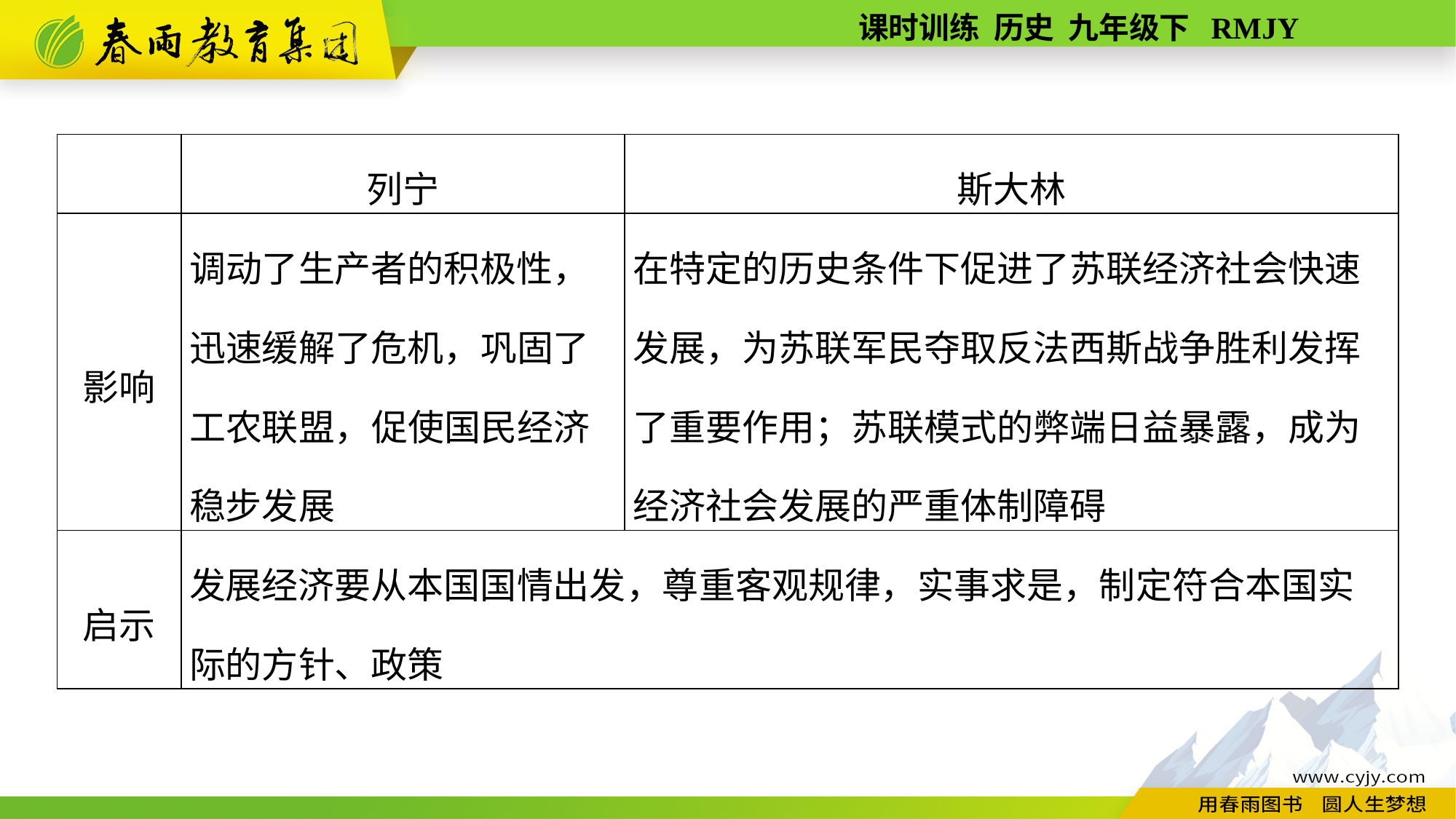

|  | 列宁 | 斯大林 |
| --- | --- | --- |
| 影响 | 调动了生产者的积极性，迅速缓解了危机，巩固了工农联盟，促使国民经济稳步发展 | 在特定的历史条件下促进了苏联经济社会快速发展，为苏联军民夺取反法西斯战争胜利发挥了重要作用；苏联模式的弊端日益暴露，成为经济社会发展的严重体制障碍 |
| 启示 | 发展经济要从本国国情出发，尊重客观规律，实事求是，制定符合本国实际的方针、政策 |  |